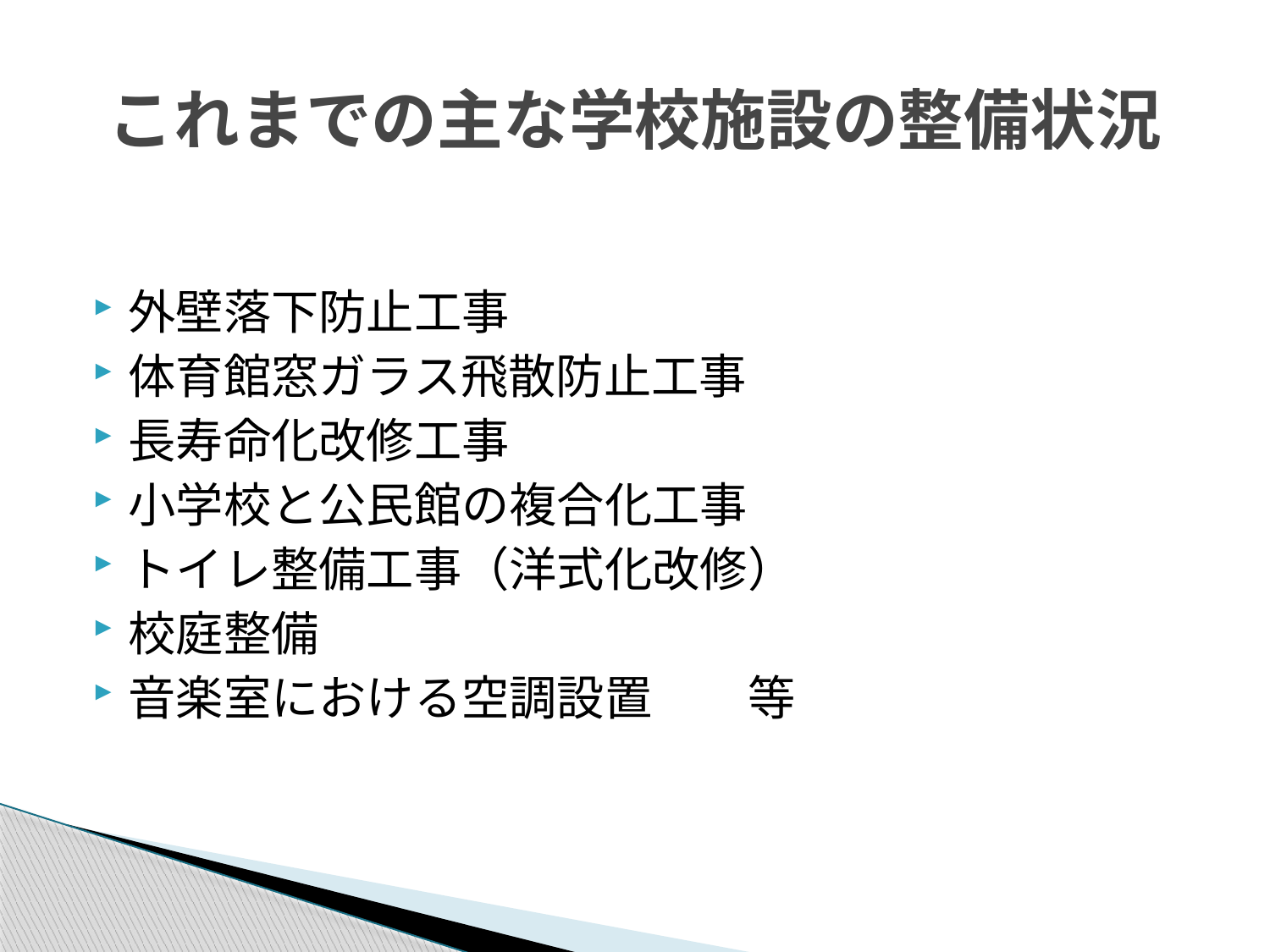

# これまでの主な学校施設の整備状況
外壁落下防止工事
体育館窓ガラス飛散防止工事
長寿命化改修工事
小学校と公民館の複合化工事
トイレ整備工事（洋式化改修）
校庭整備
音楽室における空調設置　　等